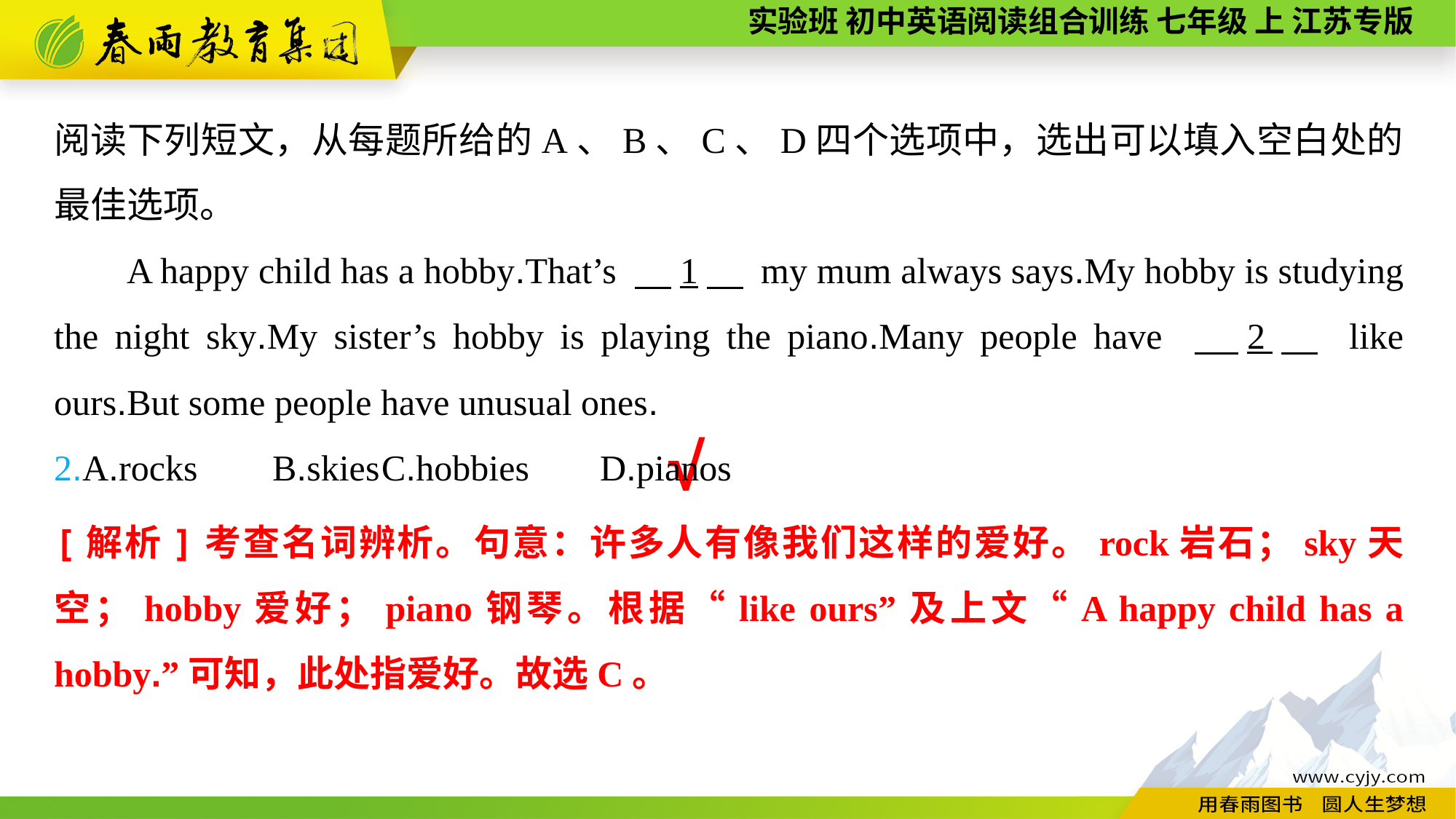

阅读下列短文，从每题所给的A、B、C、D四个选项中，选出可以填入空白处的最佳选项。
A happy child has a hobby.That’s 　1　 my mum always says.My hobby is studying the night sky.My sister’s hobby is playing the piano.Many people have 　2　 like ours.But some people have unusual ones.
2.A.rocks	B.skies	C.hobbies	D.pianos
√
[解析]考查名词辨析。句意：许多人有像我们这样的爱好。rock岩石；sky天空；hobby爱好；piano钢琴。根据“like ours”及上文“A happy child has a hobby.”可知，此处指爱好。故选C。